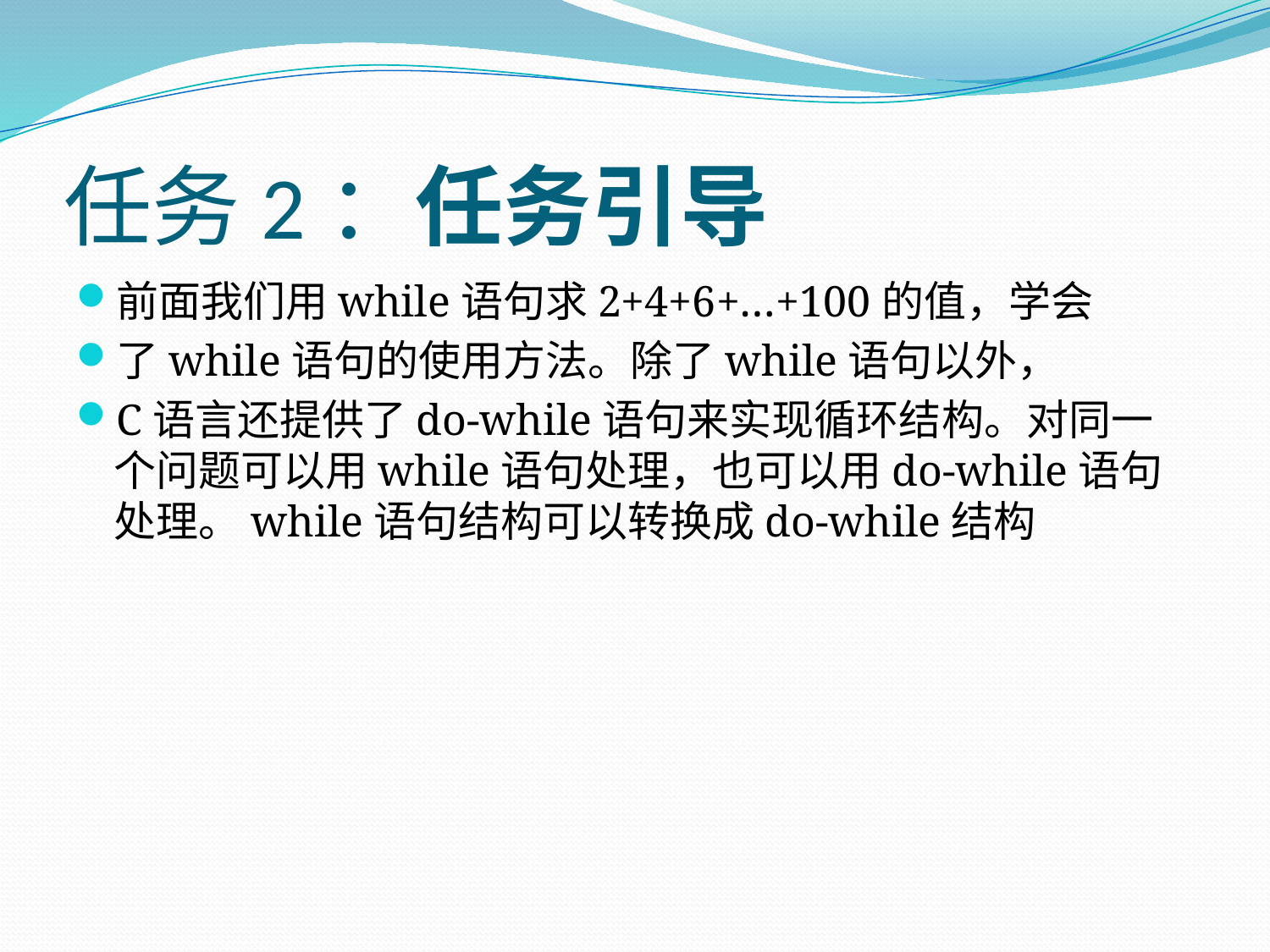

# 任务2：任务引导
前面我们用while语句求2+4+6+…+100的值，学会
了while语句的使用方法。除了while语句以外，
C语言还提供了do-while语句来实现循环结构。对同一个问题可以用while语句处理，也可以用do-while语句处理。while语句结构可以转换成do-while结构